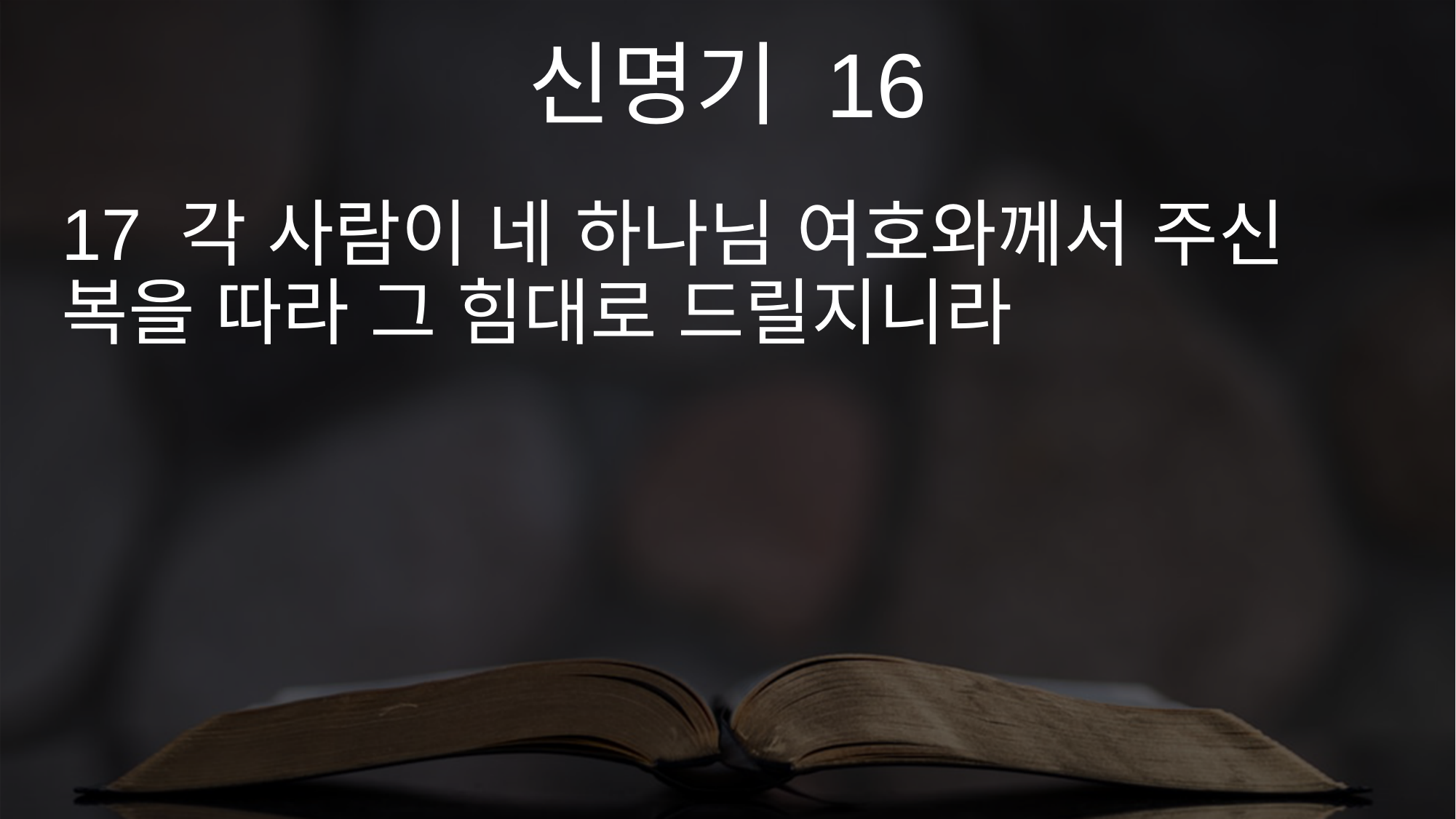

신명기 16
17 각 사람이 네 하나님 여호와께서 주신 복을 따라 그 힘대로 드릴지니라